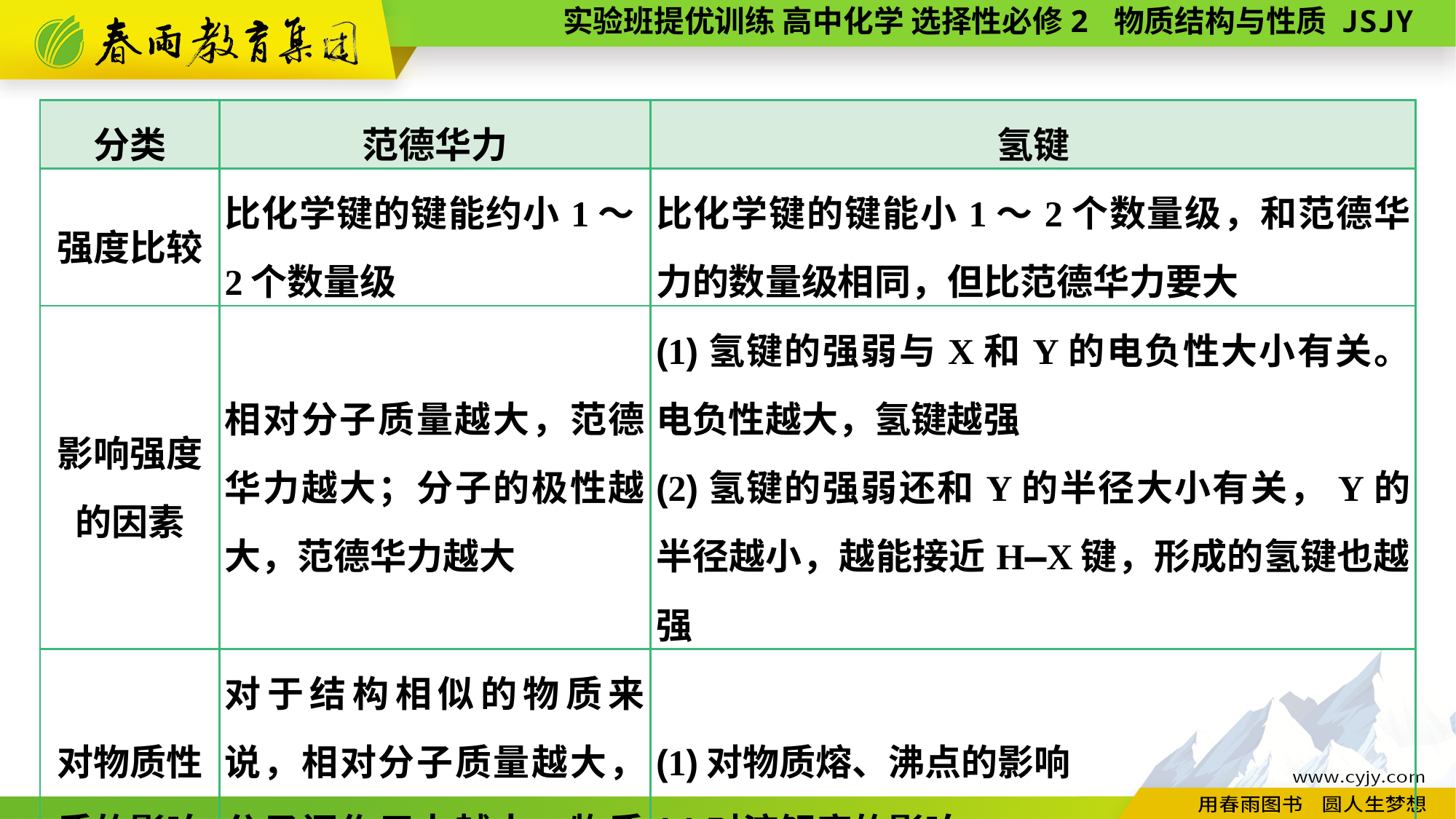

| 分类 | 范德华力 | 氢键 |
| --- | --- | --- |
| 强度比较 | 比化学键的键能约小1～2个数量级 | 比化学键的键能小1～2个数量级，和范德华力的数量级相同，但比范德华力要大 |
| 影响强度 的因素 | 相对分子质量越大，范德华力越大；分子的极性越大，范德华力越大 | (1)氢键的强弱与X和Y的电负性大小有关。电负性越大，氢键越强 (2)氢键的强弱还和Y的半径大小有关，Y的半径越小，越能接近H—X键，形成的氢键也越强 |
| 对物质性质的影响 | 对于结构相似的物质来说，相对分子质量越大，分子间作用力越大，物质的熔点、沸点也越高 | (1)对物质熔、沸点的影响 (2)对溶解度的影响 |